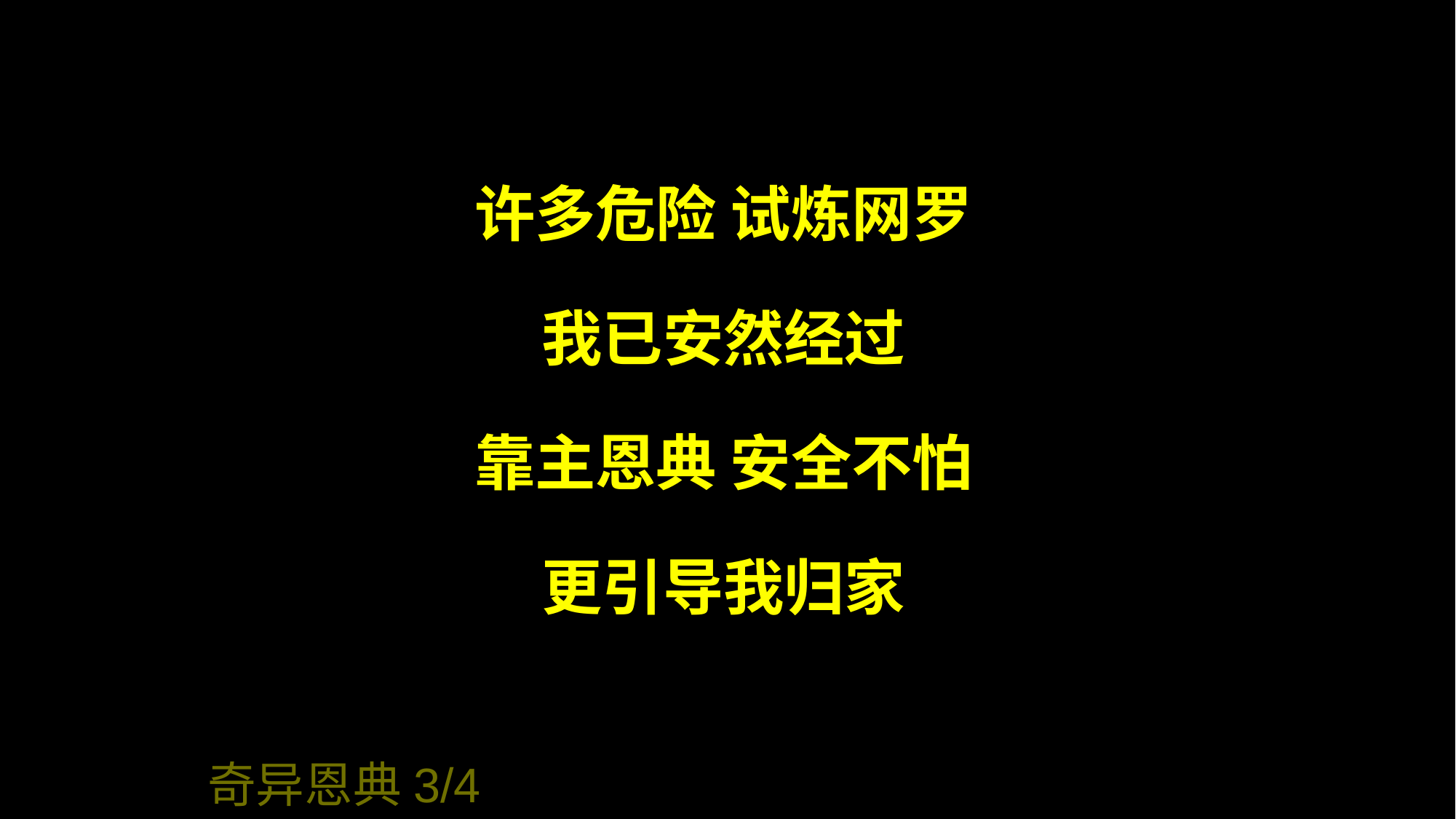

许多危险 试炼网罗
我已安然经过
靠主恩典 安全不怕
更引导我归家
奇异恩典3/4